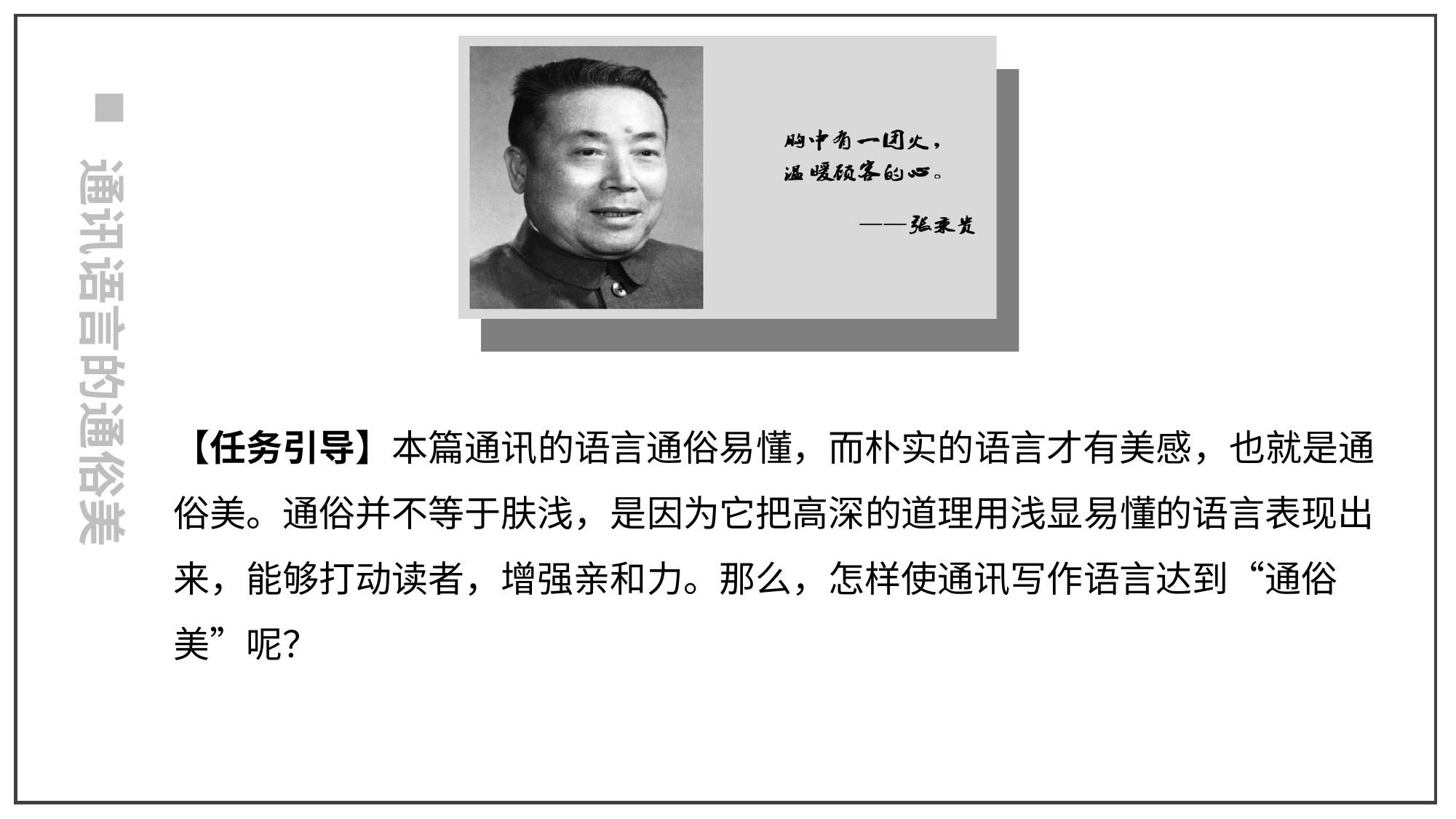

通讯语言的通俗美

【任务引导】本篇通讯的语言通俗易懂，而朴实的语言才有美感，也就是通俗美。通俗并不等于肤浅，是因为它把高深的道理用浅显易懂的语言表现出来，能够打动读者，增强亲和力。那么，怎样使通讯写作语言达到“通俗美”呢？